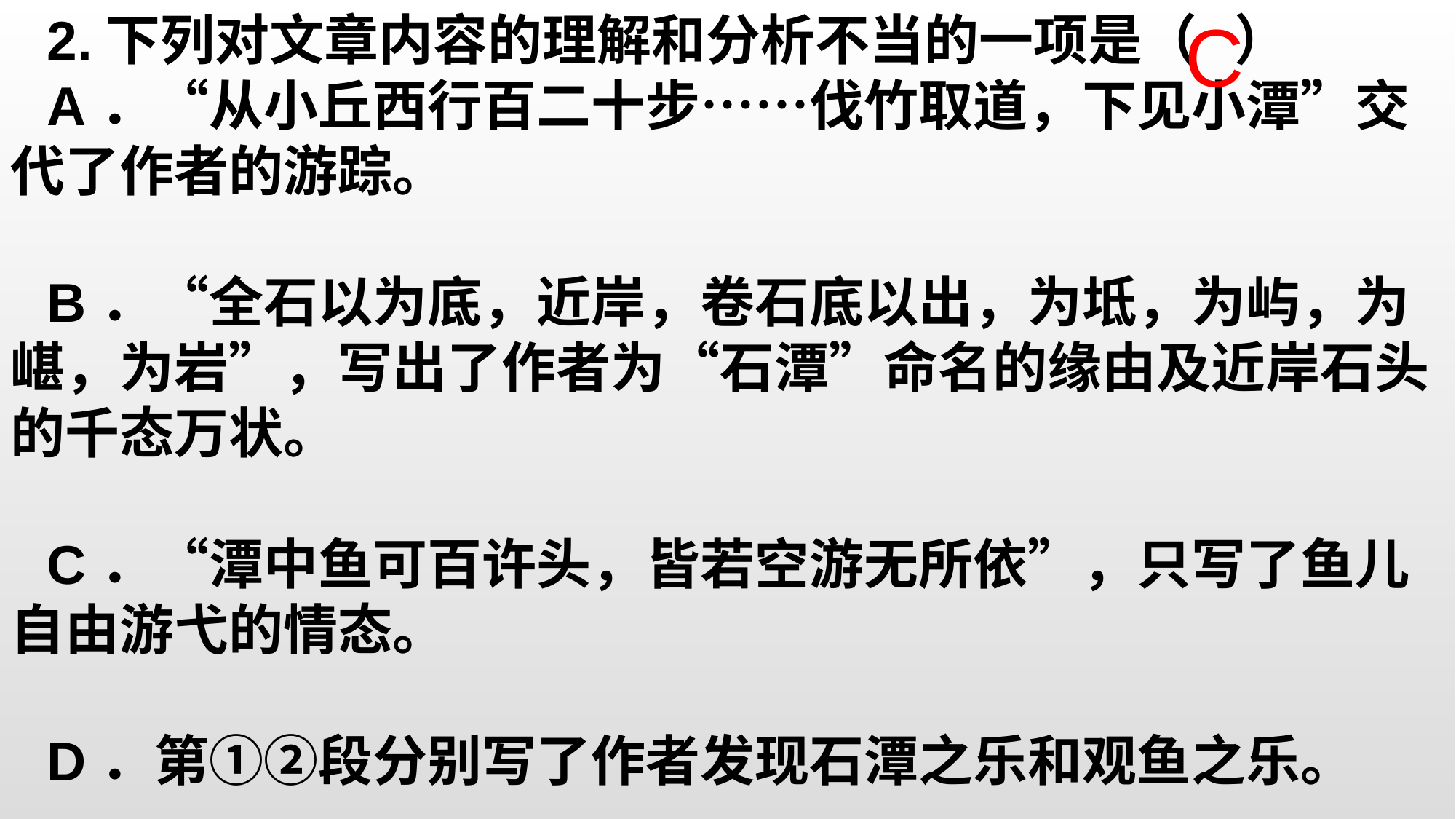

2.下列对文章内容的理解和分析不当的一项是（   ）
A．“从小丘西行百二十步……伐竹取道，下见小潭”交代了作者的游踪。

B．“全石以为底，近岸，卷石底以出，为坻，为屿，为嵁，为岩”，写出了作者为“石潭”命名的缘由及近岸石头的千态万状。

C．“潭中鱼可百许头，皆若空游无所依”，只写了鱼儿自由游弋的情态。

D．第①②段分别写了作者发现石潭之乐和观鱼之乐。
C